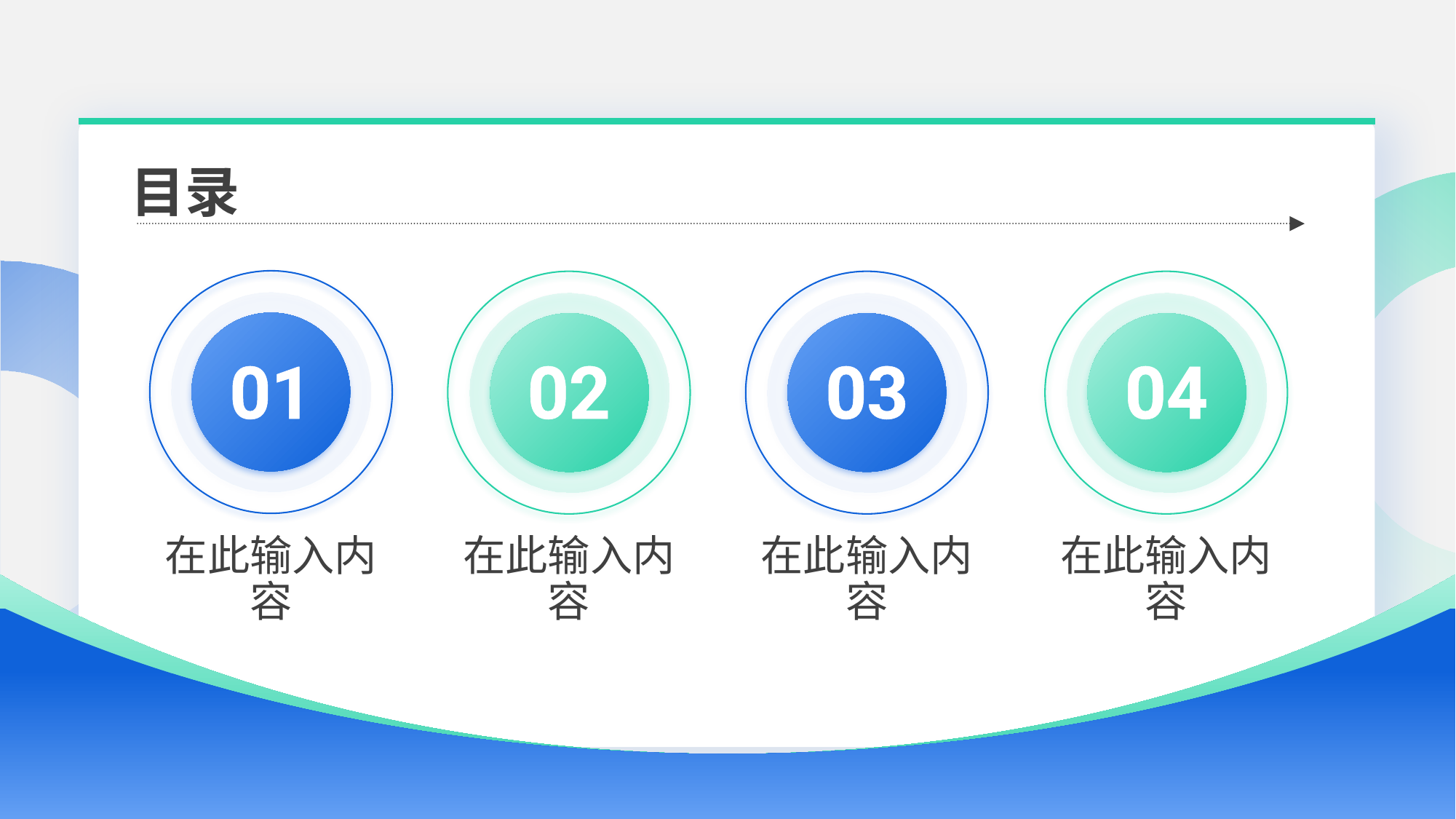

目录
01
02
03
04
在此输入内容
在此输入内容
在此输入内容
在此输入内容